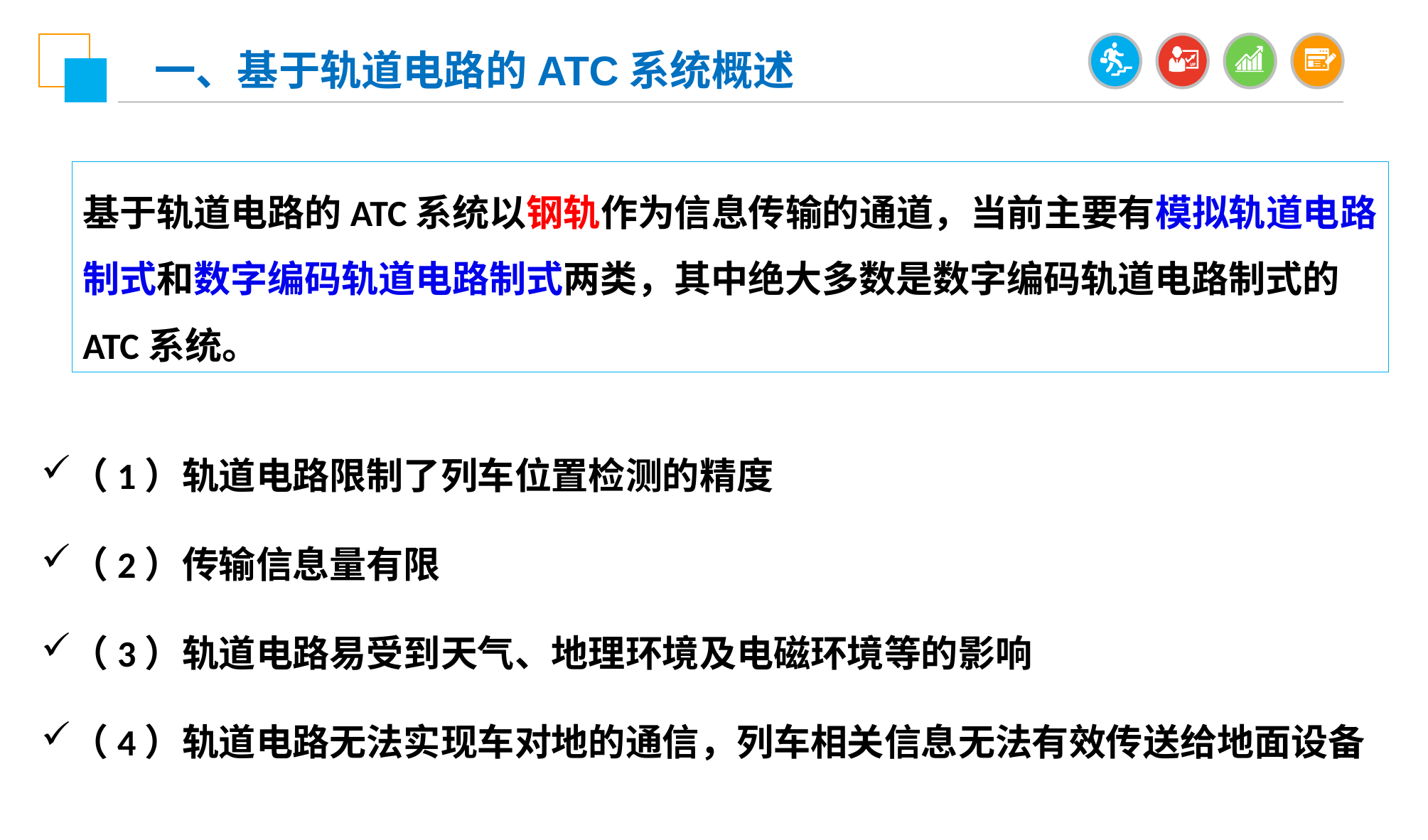

一、基于轨道电路的ATC系统概述
基于轨道电路的ATC系统以钢轨作为信息传输的通道，当前主要有模拟轨道电路制式和数字编码轨道电路制式两类，其中绝大多数是数字编码轨道电路制式的ATC系统。
（1）轨道电路限制了列车位置检测的精度
（2）传输信息量有限
（3）轨道电路易受到天气、地理环境及电磁环境等的影响
（4）轨道电路无法实现车对地的通信，列车相关信息无法有效传送给地面设备